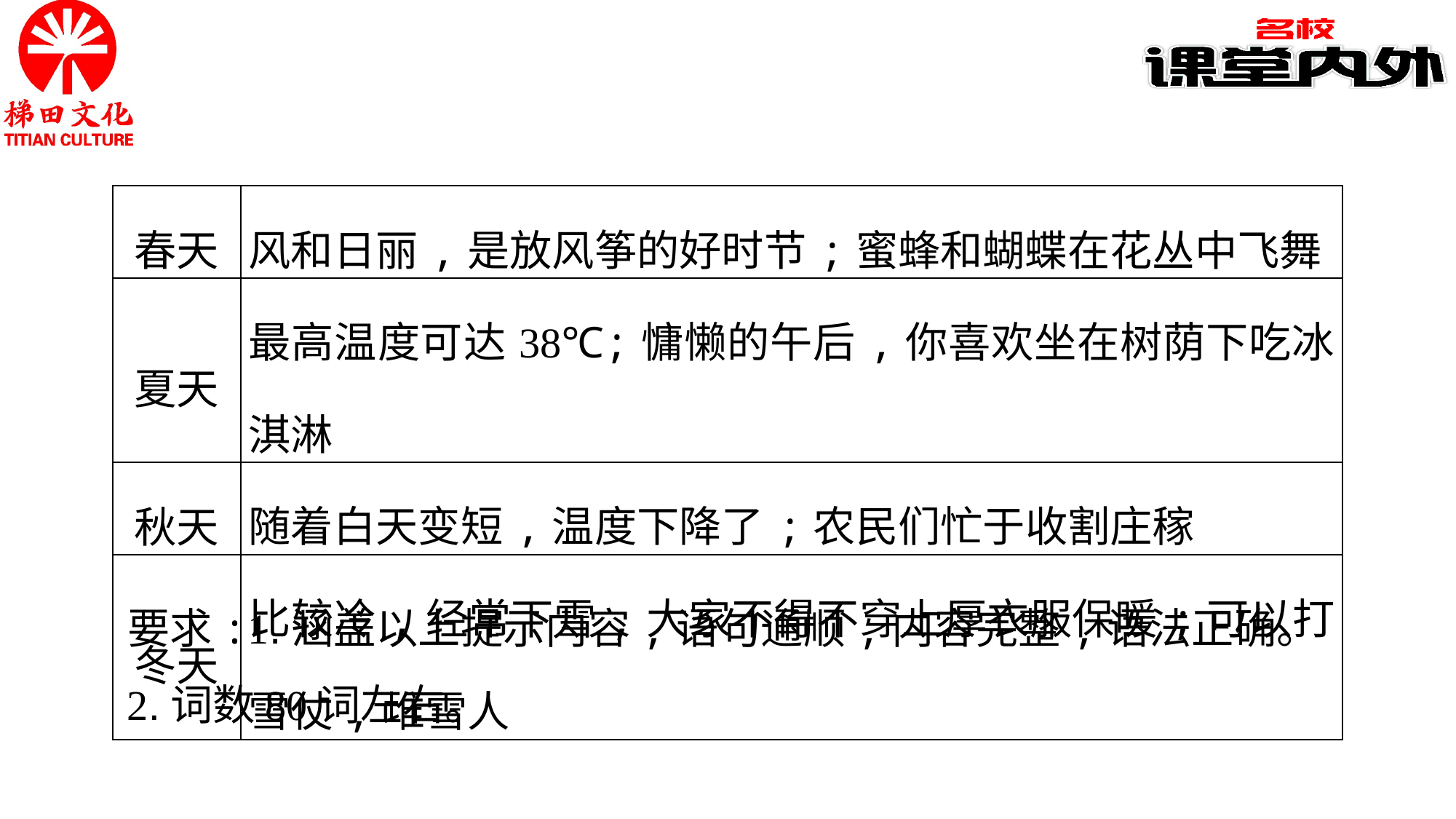

| 春天 | 风和日丽,是放风筝的好时节;蜜蜂和蝴蝶在花丛中飞舞 |
| --- | --- |
| 夏天 | 最高温度可达38℃;慵懒的午后,你喜欢坐在树荫下吃冰淇淋 |
| 秋天 | 随着白天变短,温度下降了;农民们忙于收割庄稼 |
| 冬天 | 比较冷,经常下雪,大家不得不穿上厚衣服保暖;可以打雪仗,堆雪人 |
要求:1.涵盖以上提示内容,语句通顺,内容完整,语法正确。
2.词数80词左右。